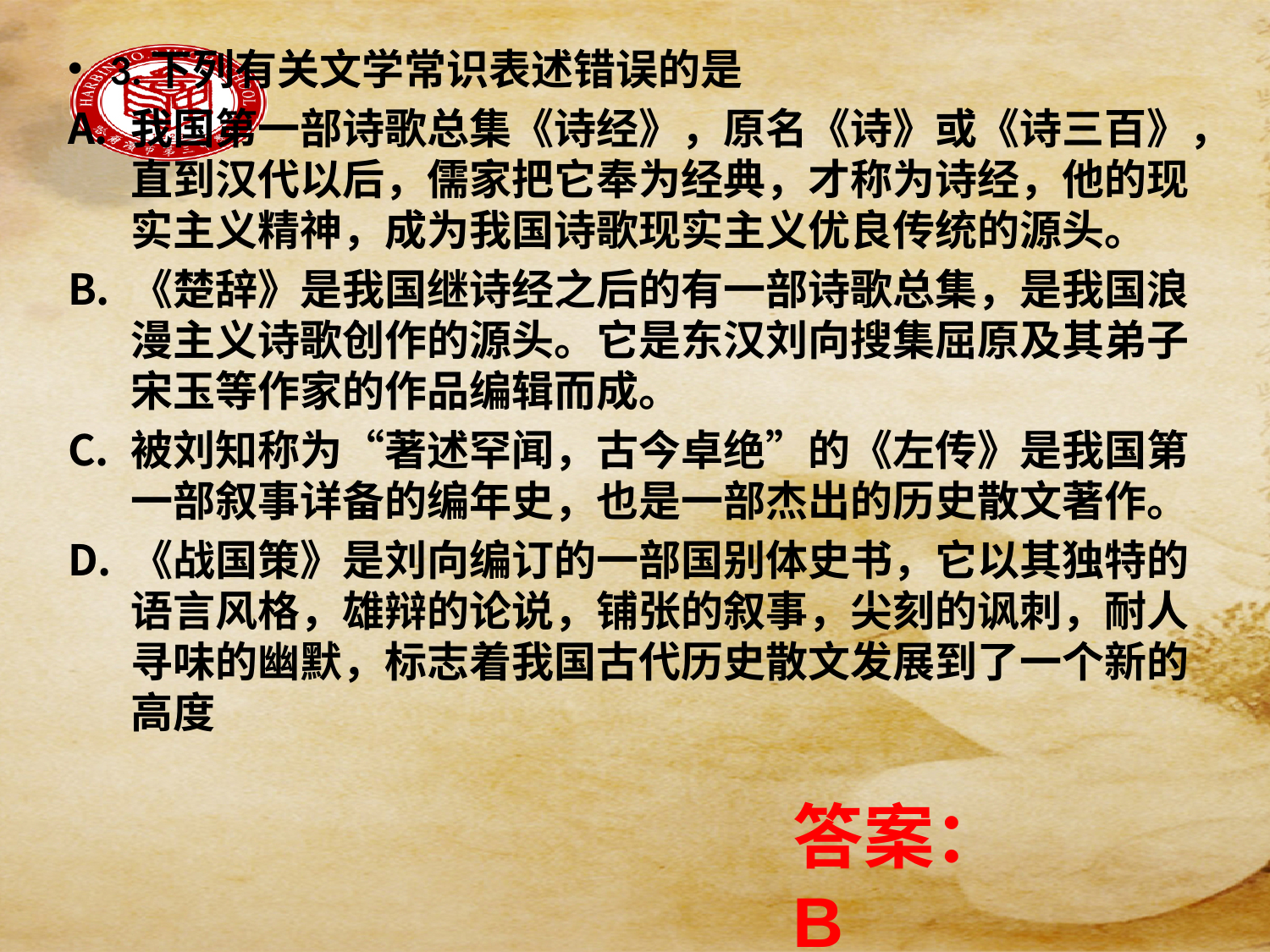

3.下列有关文学常识表述错误的是
我国第一部诗歌总集《诗经》，原名《诗》或《诗三百》，直到汉代以后，儒家把它奉为经典，才称为诗经，他的现实主义精神，成为我国诗歌现实主义优良传统的源头。
《楚辞》是我国继诗经之后的有一部诗歌总集，是我国浪漫主义诗歌创作的源头。它是东汉刘向搜集屈原及其弟子宋玉等作家的作品编辑而成。
被刘知称为“著述罕闻，古今卓绝”的《左传》是我国第一部叙事详备的编年史，也是一部杰出的历史散文著作。
《战国策》是刘向编订的一部国别体史书，它以其独特的语言风格，雄辩的论说，铺张的叙事，尖刻的讽刺，耐人寻味的幽默，标志着我国古代历史散文发展到了一个新的高度
答案：B